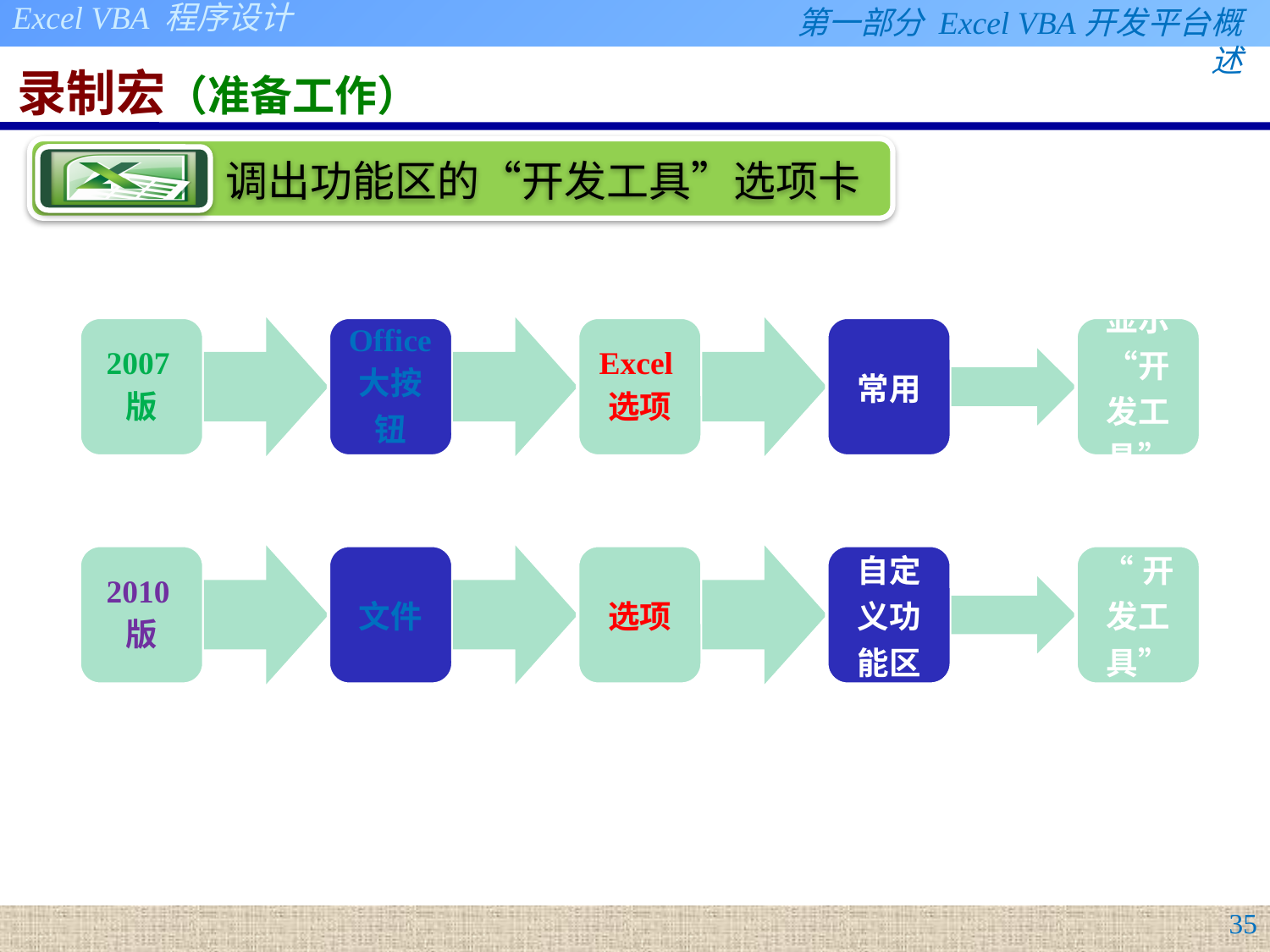

# 录制宏（准备工作）
调出功能区的“开发工具”选项卡
Office大按钮
Excel选项
常用
在功能区显示“开发工具”选项卡
2007版
文件
选项
自定义功能区
“开发工具”
2010版